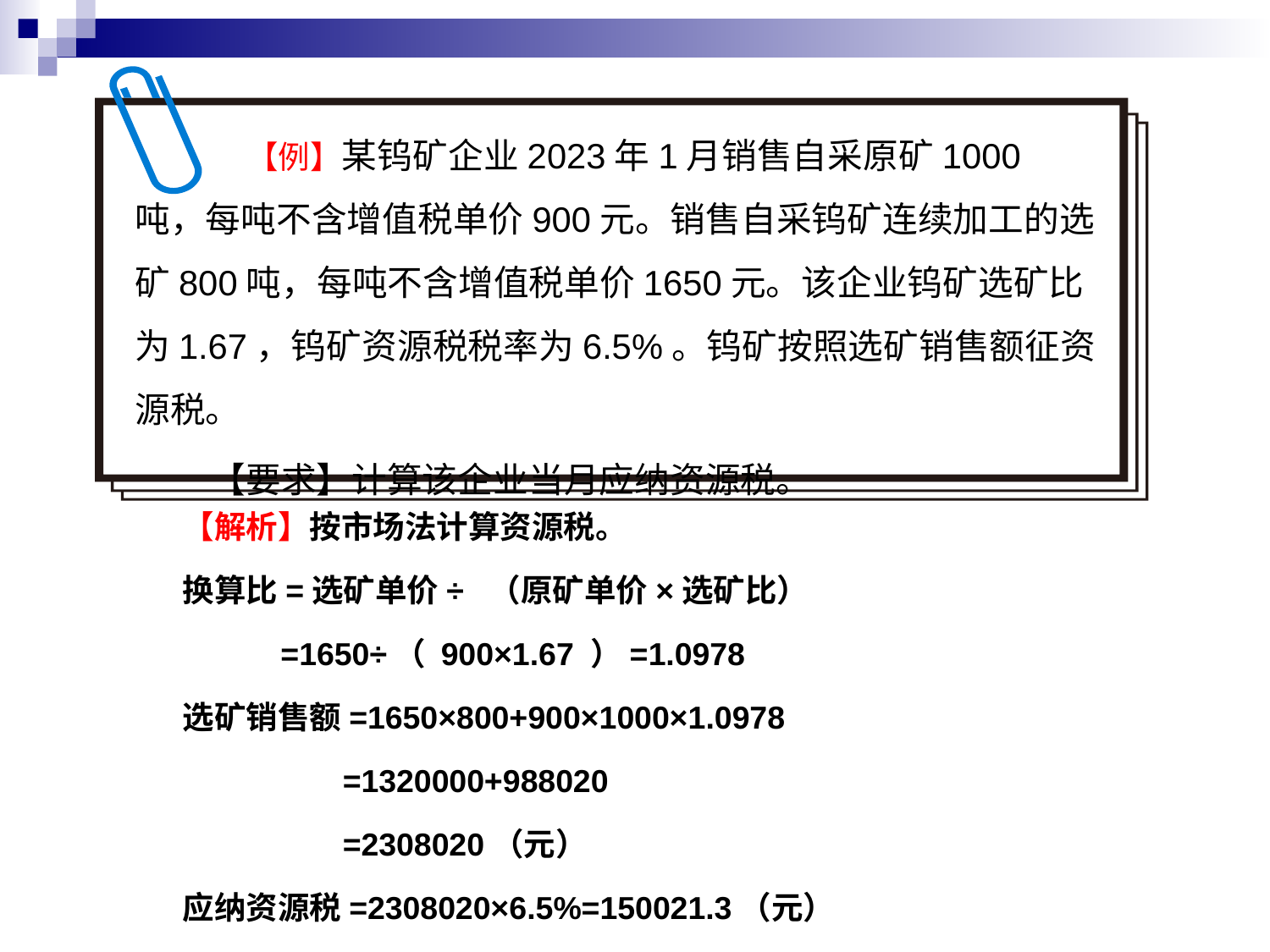

【例】某钨矿企业2023年1月销售自采原矿1000吨，每吨不含增值税单价900元。销售自采钨矿连续加工的选矿800吨，每吨不含增值税单价1650元。该企业钨矿选矿比为1.67，钨矿资源税税率为6.5%。钨矿按照选矿销售额征资源税。
【要求】计算该企业当月应纳资源税。
【解析】按市场法计算资源税。
换算比=选矿单价÷  （原矿单价×选矿比）
           =1650÷（ 900×1.67 ）=1.0978
选矿销售额=1650×800+900×1000×1.0978
                  =1320000+988020
                  =2308020（元）
应纳资源税=2308020×6.5%=150021.3（元）